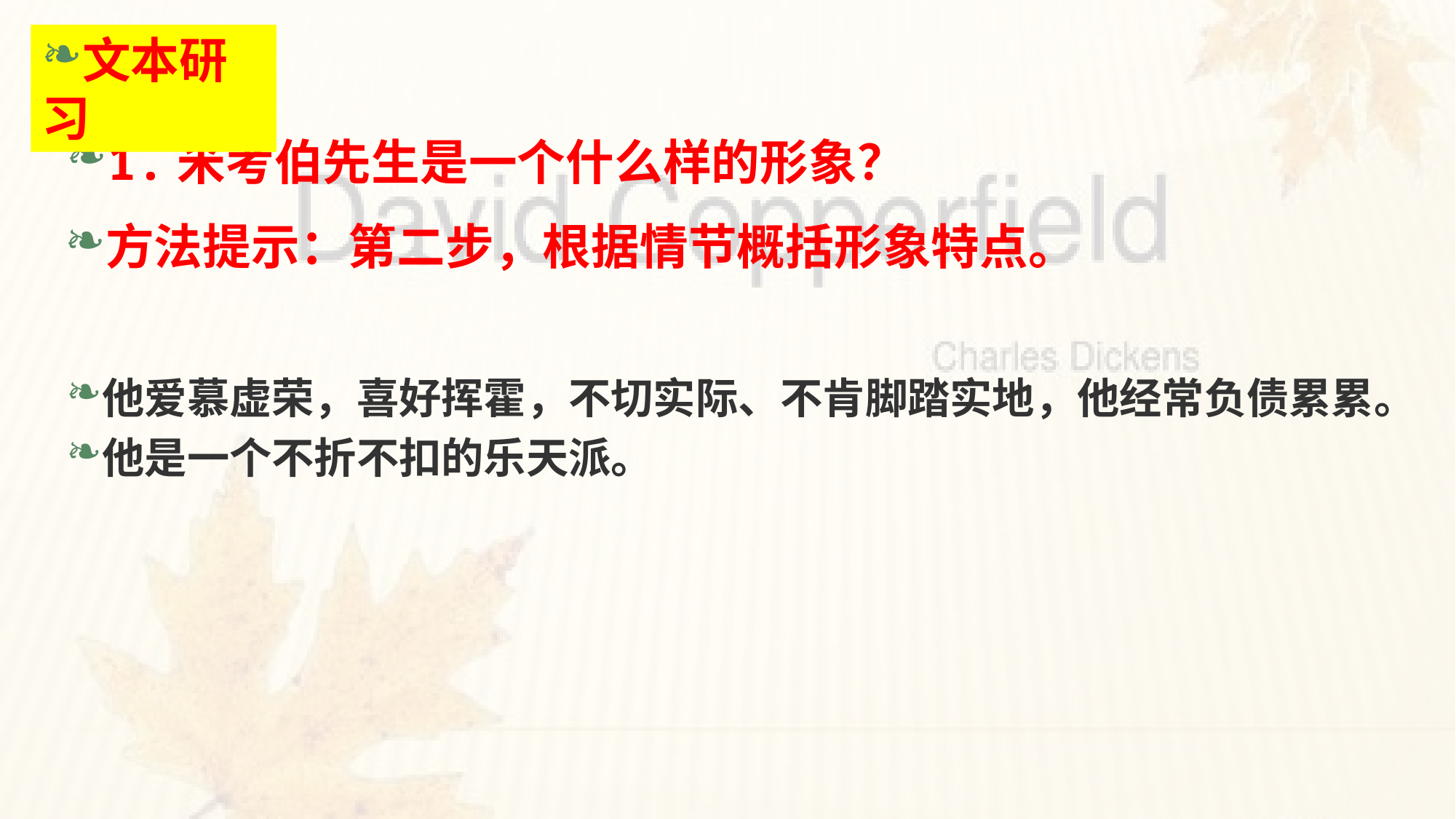

文本研习
1.米考伯先生是一个什么样的形象？
方法提示：第二步，根据情节概括形象特点。
他爱慕虚荣，喜好挥霍，不切实际、不肯脚踏实地，他经常负债累累。
他是一个不折不扣的乐天派。